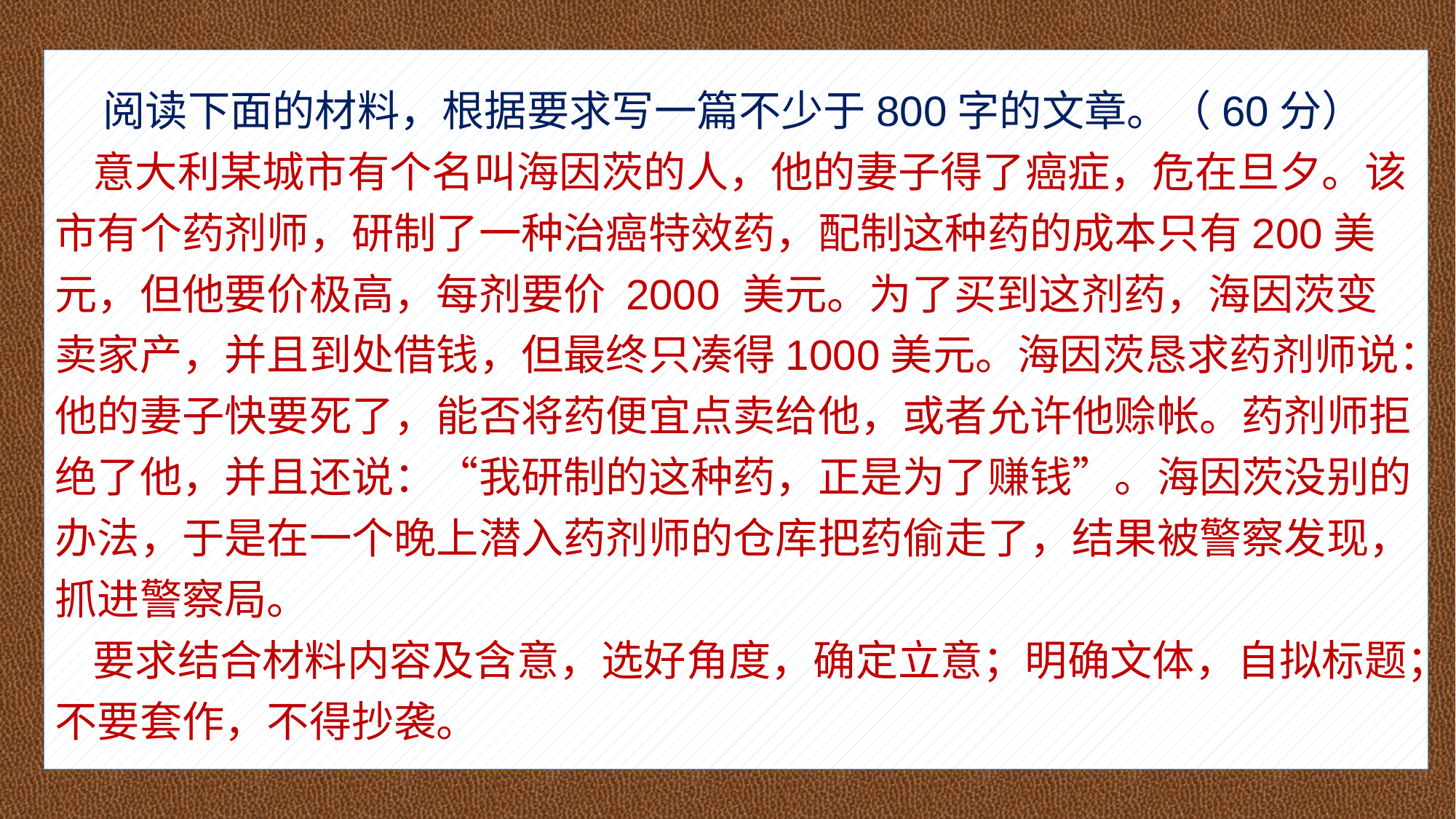

# 阅读下面的材料，根据要求写一篇不少于800字的文章。（60分） 意大利某城市有个名叫海因茨的人，他的妻子得了癌症，危在旦夕。该市有个药剂师，研制了一种治癌特效药，配制这种药的成本只有200美元，但他要价极高，每剂要价 2000 美元。为了买到这剂药，海因茨变卖家产，并且到处借钱，但最终只凑得1000美元。海因茨恳求药剂师说：他的妻子快要死了，能否将药便宜点卖给他，或者允许他赊帐。药剂师拒绝了他，并且还说：“我研制的这种药，正是为了赚钱”。海因茨没别的办法，于是在一个晚上潜入药剂师的仓库把药偷走了，结果被警察发现，抓进警察局。 要求结合材料内容及含意，选好角度，确定立意；明确文体，自拟标题；不要套作，不得抄袭。